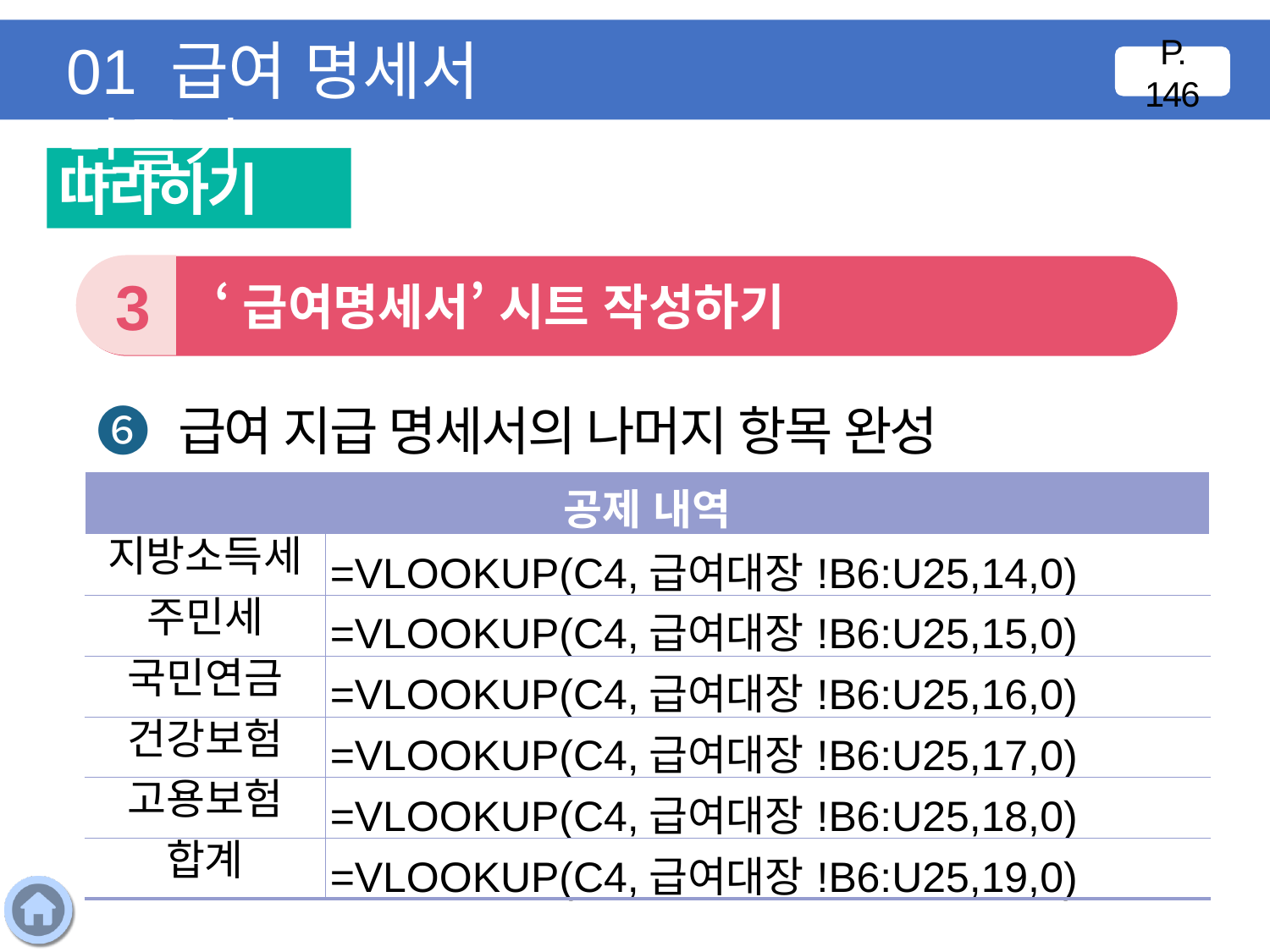

01 급여 명세서 만들기
P. 146
따라하기
3
        ‘급여명세서’ 시트 작성하기
❻ 급여 지급 명세서의 나머지 항목 완성
| 공제 내역 |  |
| --- | --- |
| 지방소득세 | =VLOOKUP(C4,급여대장!B6:U25,14,0) |
| 주민세 | =VLOOKUP(C4,급여대장!B6:U25,15,0) |
| 국민연금 | =VLOOKUP(C4,급여대장!B6:U25,16,0) |
| 건강보험 | =VLOOKUP(C4,급여대장!B6:U25,17,0) |
| 고용보험 | =VLOOKUP(C4,급여대장!B6:U25,18,0) |
| 합계 | =VLOOKUP(C4,급여대장!B6:U25,19,0) |